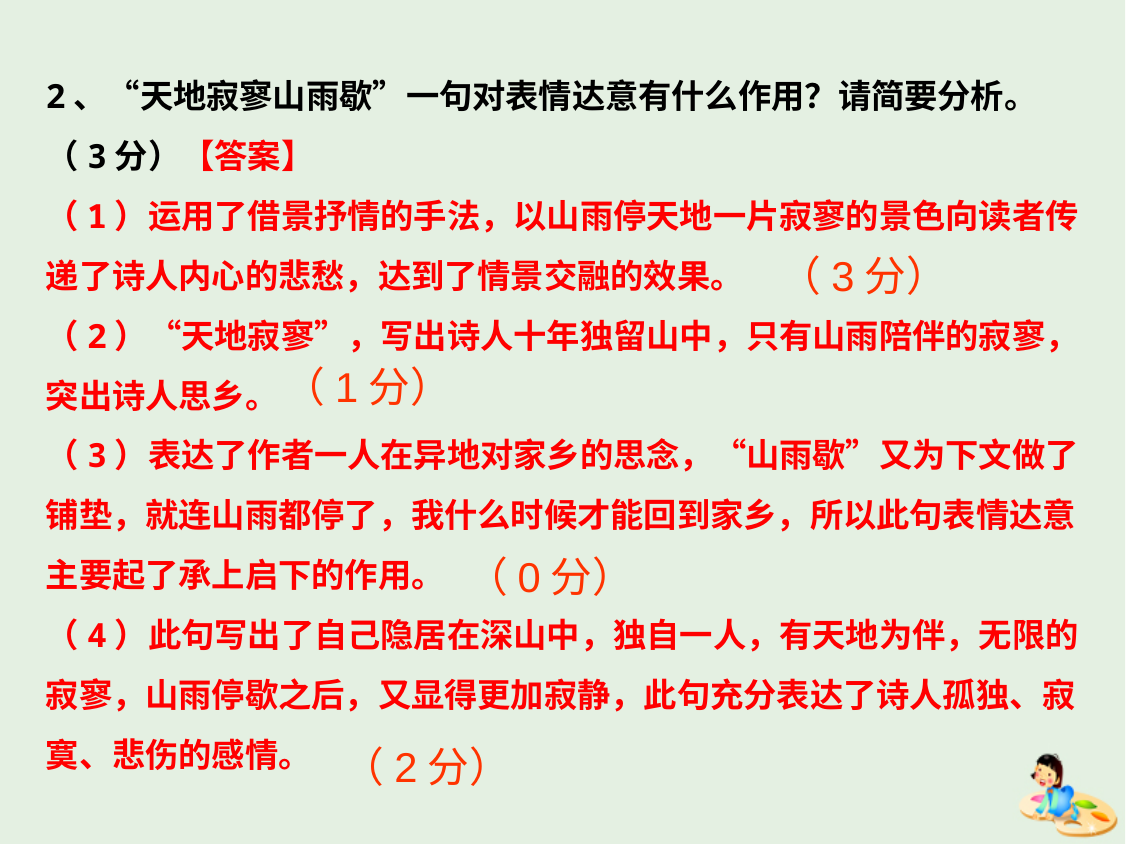

2、“天地寂寥山雨歇”一句对表情达意有什么作用？请简要分析。（3分）【答案】
（1）运用了借景抒情的手法，以山雨停天地一片寂寥的景色向读者传递了诗人内心的悲愁，达到了情景交融的效果。
（2）“天地寂寥”，写出诗人十年独留山中，只有山雨陪伴的寂寥，突出诗人思乡。
（3）表达了作者一人在异地对家乡的思念，“山雨歇”又为下文做了铺垫，就连山雨都停了，我什么时候才能回到家乡，所以此句表情达意主要起了承上启下的作用。
（4）此句写出了自己隐居在深山中，独自一人，有天地为伴，无限的寂寥，山雨停歇之后，又显得更加寂静，此句充分表达了诗人孤独、寂寞、悲伤的感情。
（3分）
（1分）
（0分）
（2分）